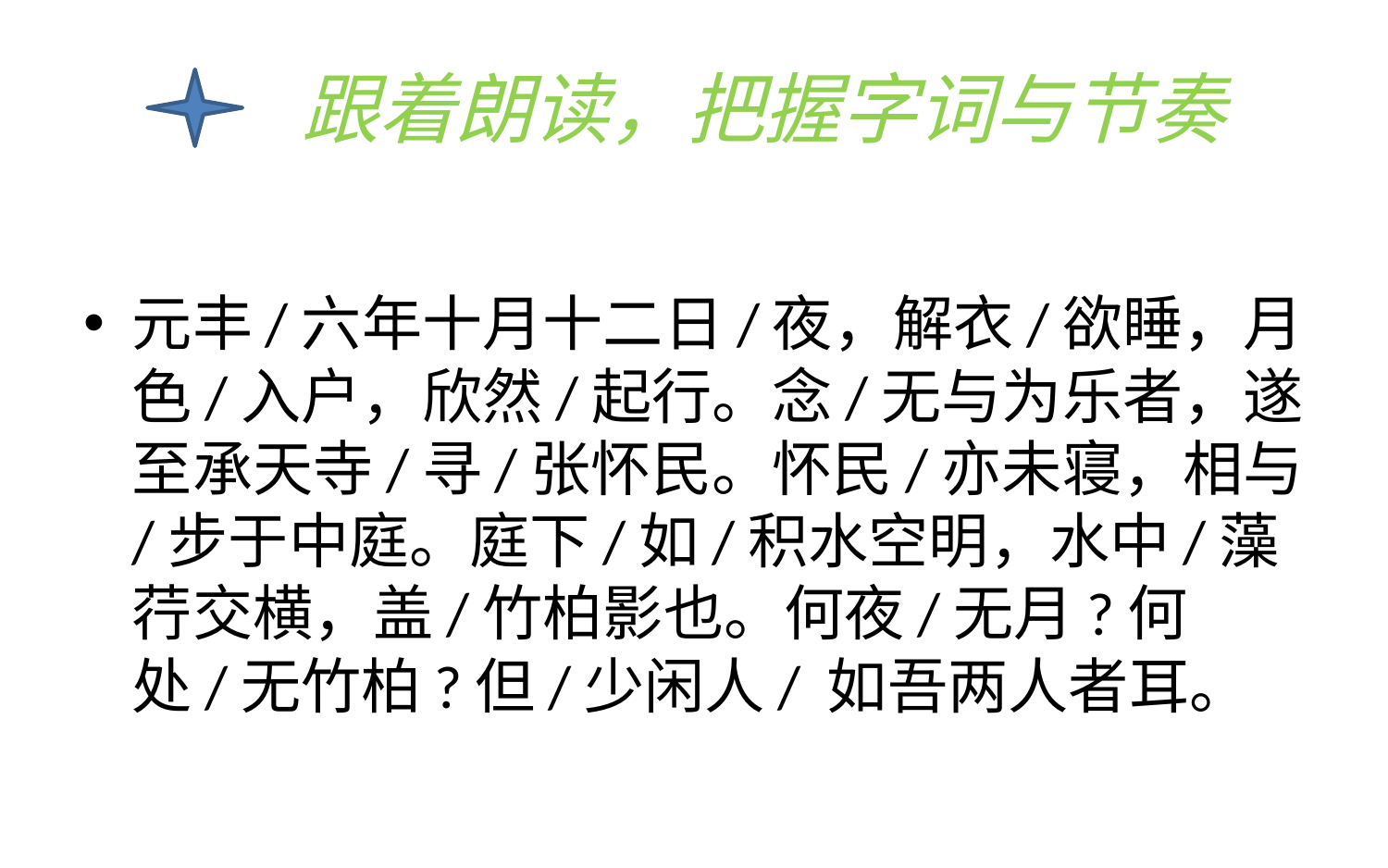

# 跟着朗读，把握字词与节奏

元丰/六年十月十二日/夜，解衣/欲睡，月色/入户，欣然/起行。念/无与为乐者，遂至承天寺/寻/张怀民。怀民/亦未寝，相与/步于中庭。庭下/如/积水空明，水中/藻荇交横，盖/竹柏影也。何夜/无月?何处/无竹柏?但/少闲人/ 如吾两人者耳。